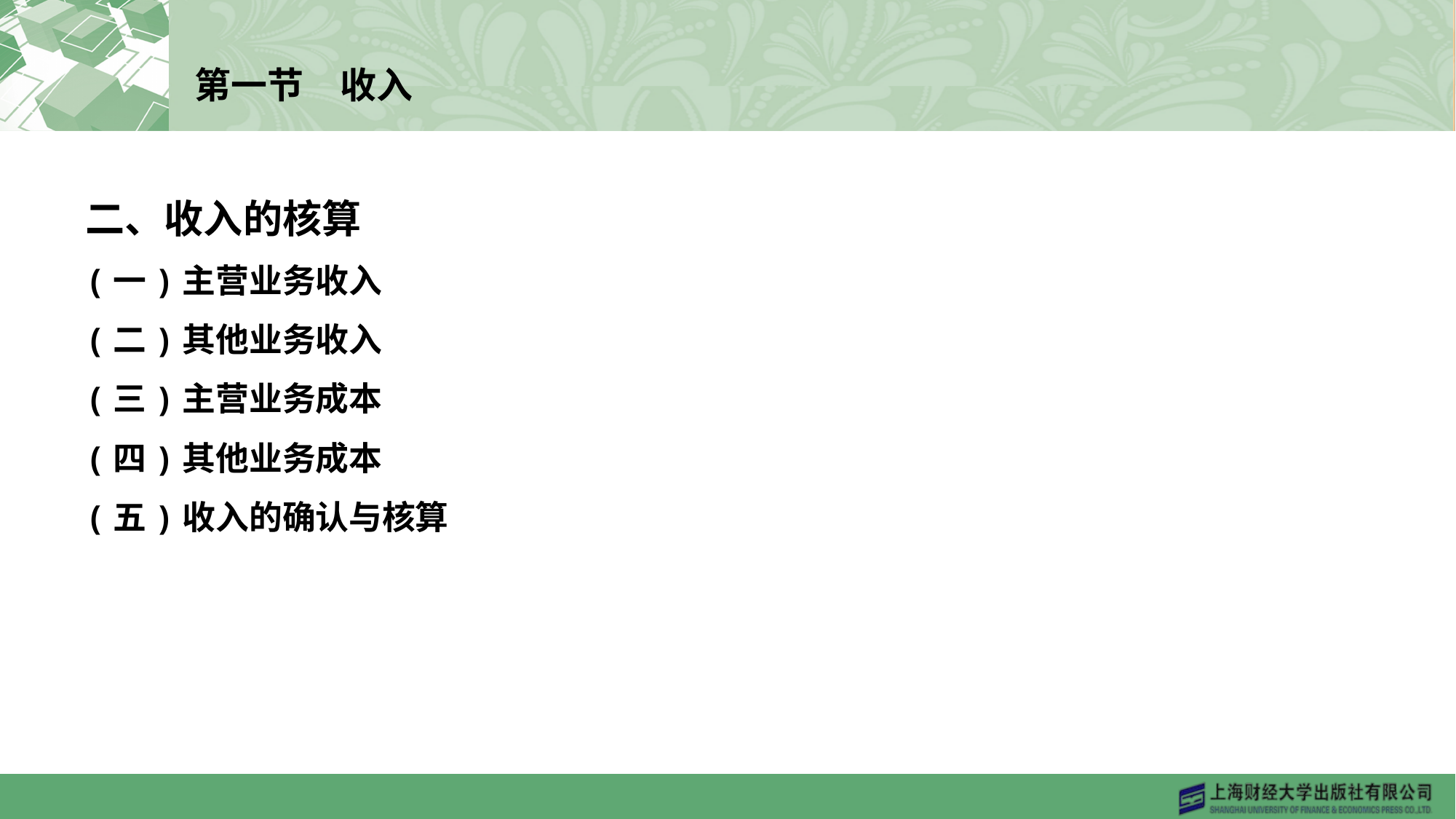

# 第一节　收入
二、收入的核算
(一)主营业务收入
(二)其他业务收入
(三)主营业务成本
(四)其他业务成本
(五)收入的确认与核算